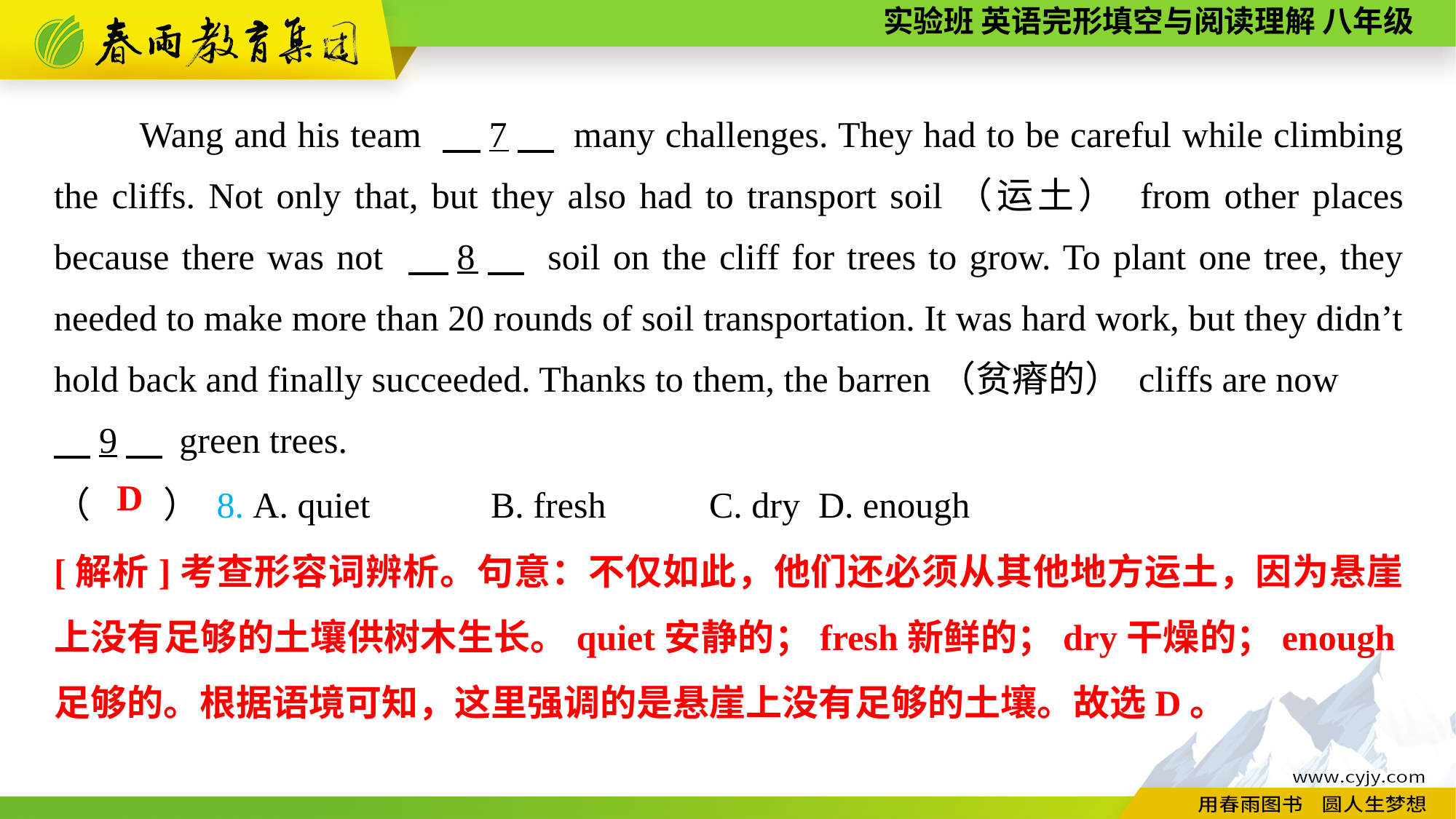

Wang and his team 　7　 many challenges. They had to be careful while climbing the cliffs. Not only that, but they also had to transport soil（运土） from other places because there was not 　8　 soil on the cliff for trees to grow. To plant one tree, they needed to make more than 20 rounds of soil transportation. It was hard work, but they didn’t hold back and finally succeeded. Thanks to them, the barren（贫瘠的） cliffs are now
　9　 green trees.
（　　） 8. A. quiet		B. fresh	C. dry	D. enough
D
[解析]考查形容词辨析。句意：不仅如此，他们还必须从其他地方运土，因为悬崖上没有足够的土壤供树木生长。quiet安静的；fresh新鲜的；dry干燥的；enough足够的。根据语境可知，这里强调的是悬崖上没有足够的土壤。故选D。